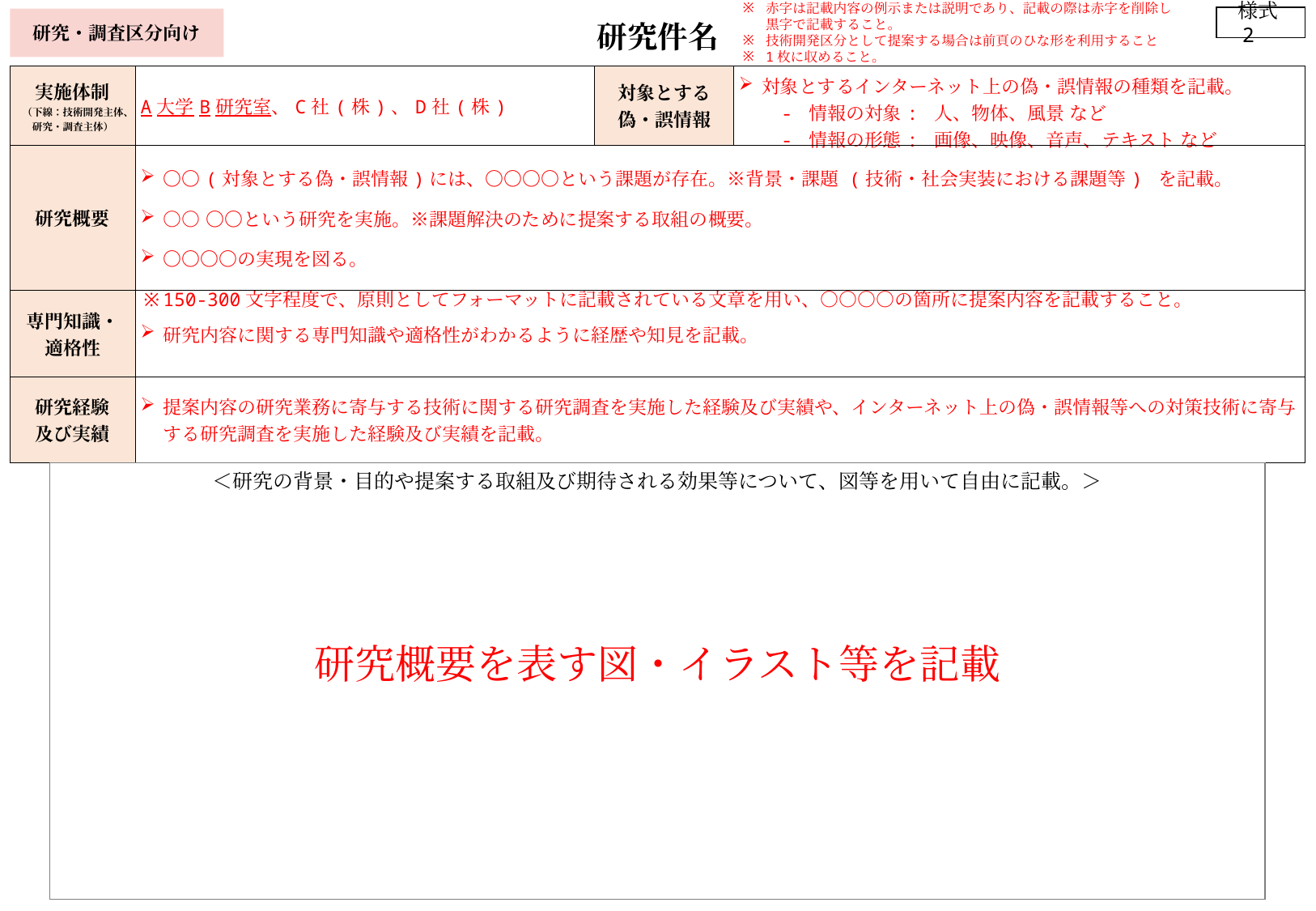

赤字は記載内容の例示または説明であり、記載の際は赤字を削除し黒字で記載すること。
技術開発区分として提案する場合は前頁のひな形を利用すること
1枚に収めること。
様式2
研究・調査区分向け
研究件名
| 実施体制 （下線：技術開発主体、研究・調査主体） | A大学B研究室、C社(株)、D社(株) | 対象とする 偽・誤情報 | 対象とするインターネット上の偽・誤情報の種類を記載。 　　- 情報の対象: 人、物体、風景 など 　　- 情報の形態: 画像、映像、音声、テキスト など |
| --- | --- | --- | --- |
| 研究概要 | 〇〇(対象とする偽・誤情報)には、〇〇〇〇という課題が存在。※背景・課題 (技術・社会実装における課題等) を記載。 ○○〇〇という研究を実施。※課題解決のために提案する取組の概要。 〇〇〇〇の実現を図る。 ※150-300文字程度で、原則としてフォーマットに記載されている文章を用い、○○○○の箇所に提案内容を記載すること。 |  |  |
| 専門知識・ 適格性 | 研究内容に関する専門知識や適格性がわかるように経歴や知見を記載。 |  |  |
| 研究経験 及び実績 | 提案内容の研究業務に寄与する技術に関する研究調査を実施した経験及び実績や、インターネット上の偽・誤情報等への対策技術に寄与する研究調査を実施した経験及び実績を記載。 |  |  |
＜研究の背景・目的や提案する取組及び期待される効果等について、図等を用いて自由に記載。＞

研究概要を表す図・イラスト等を記載